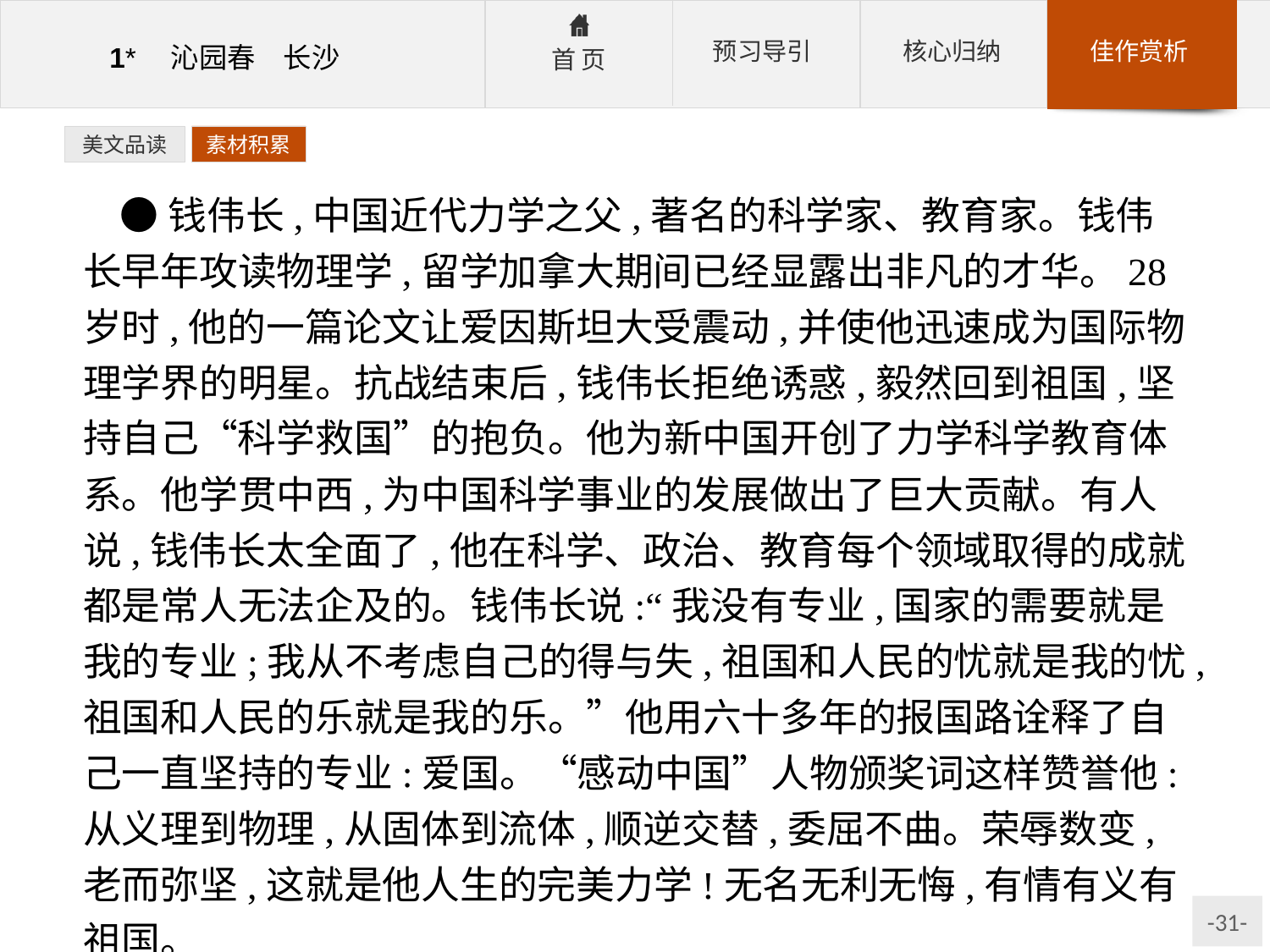

美文品读
素材积累
●钱伟长,中国近代力学之父,著名的科学家、教育家。钱伟长早年攻读物理学,留学加拿大期间已经显露出非凡的才华。28岁时,他的一篇论文让爱因斯坦大受震动,并使他迅速成为国际物理学界的明星。抗战结束后,钱伟长拒绝诱惑,毅然回到祖国,坚持自己“科学救国”的抱负。他为新中国开创了力学科学教育体系。他学贯中西,为中国科学事业的发展做出了巨大贡献。有人说,钱伟长太全面了,他在科学、政治、教育每个领域取得的成就都是常人无法企及的。钱伟长说:“我没有专业,国家的需要就是我的专业;我从不考虑自己的得与失,祖国和人民的忧就是我的忧,祖国和人民的乐就是我的乐。”他用六十多年的报国路诠释了自己一直坚持的专业:爱国。“感动中国”人物颁奖词这样赞誉他:从义理到物理,从固体到流体,顺逆交替,委屈不曲。荣辱数变,老而弥坚,这就是他人生的完美力学!无名无利无悔,有情有义有祖国。